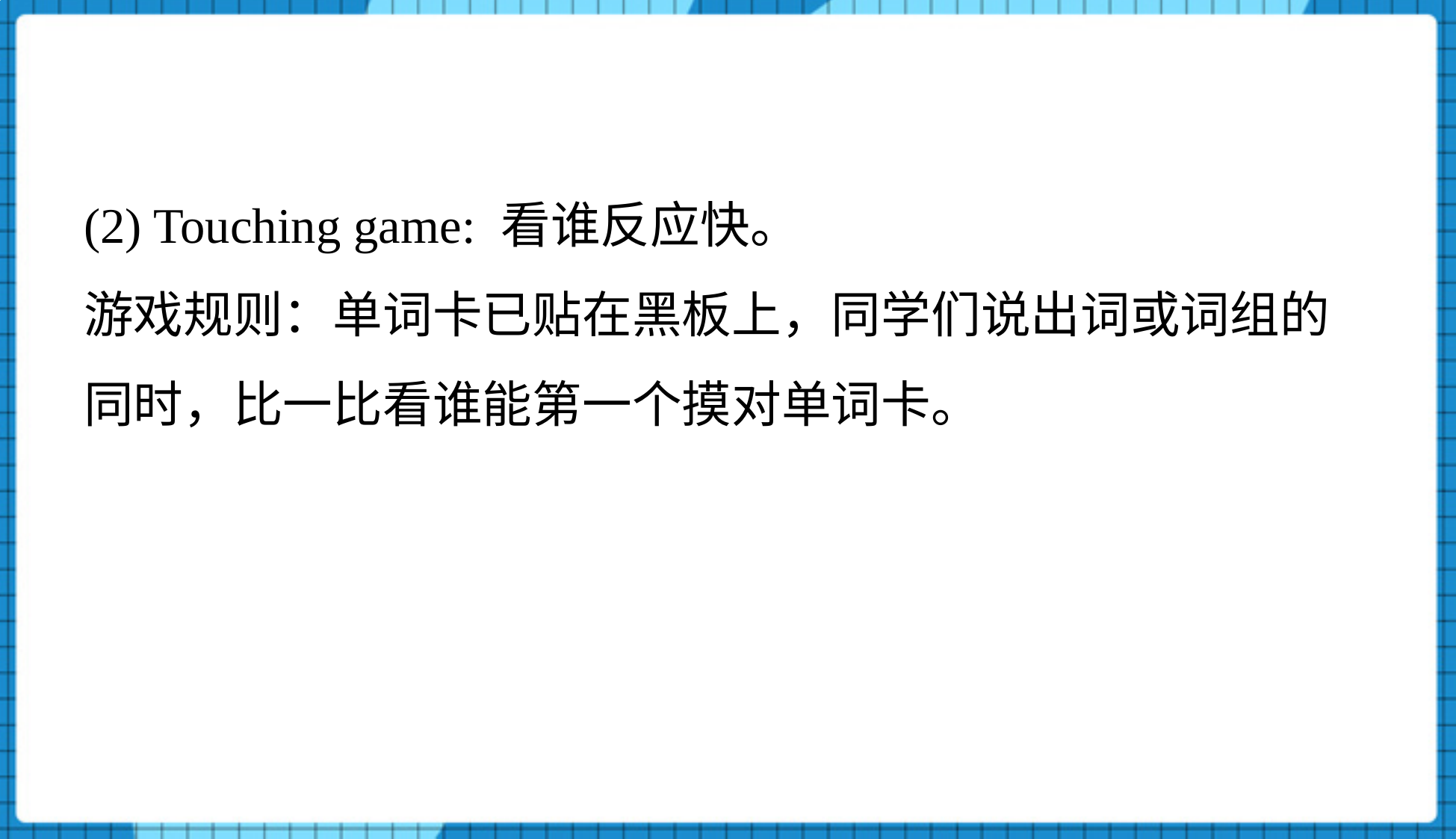

(2) Touching game: 看谁反应快。
游戏规则：单词卡已贴在黑板上，同学们说出词或词组的同时，比一比看谁能第一个摸对单词卡。